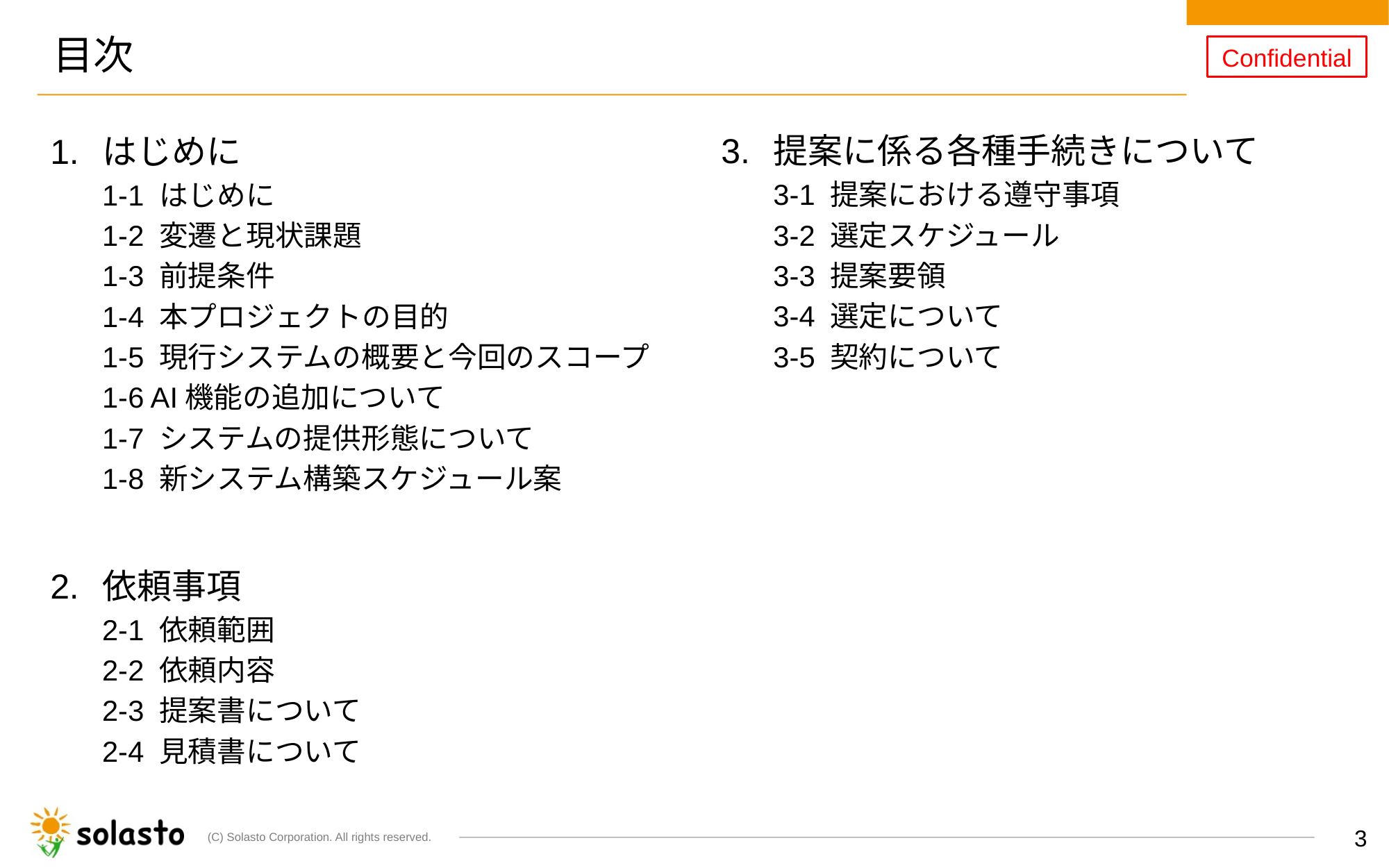

# 目次
はじめに
1-1 はじめに
1-2 変遷と現状課題
1-3 前提条件
1-4 本プロジェクトの目的
1-5 現行システムの概要と今回のスコープ
1-6 AI機能の追加について
1-7 システムの提供形態について
1-8 新システム構築スケジュール案

依頼事項
2-1 依頼範囲
2-2 依頼内容
2-3 提案書について
2-4 見積書について
提案に係る各種手続きについて
3-1 提案における遵守事項
3-2 選定スケジュール
3-3 提案要領
3-4 選定について
3-5 契約について